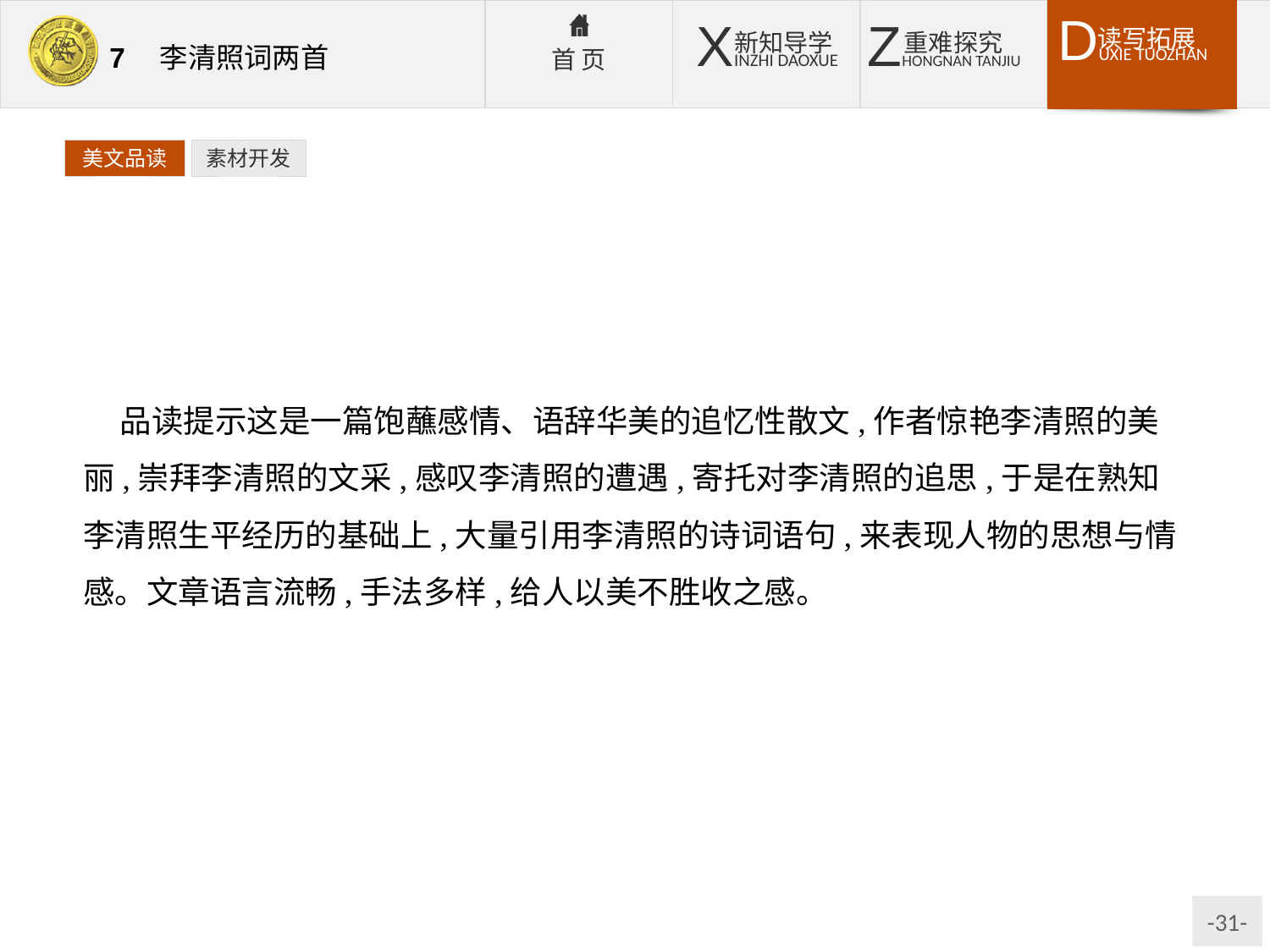

美文品读
素材开发
品读提示这是一篇饱蘸感情、语辞华美的追忆性散文,作者惊艳李清照的美丽,崇拜李清照的文采,感叹李清照的遭遇,寄托对李清照的追思,于是在熟知李清照生平经历的基础上,大量引用李清照的诗词语句,来表现人物的思想与情感。文章语言流畅,手法多样,给人以美不胜收之感。